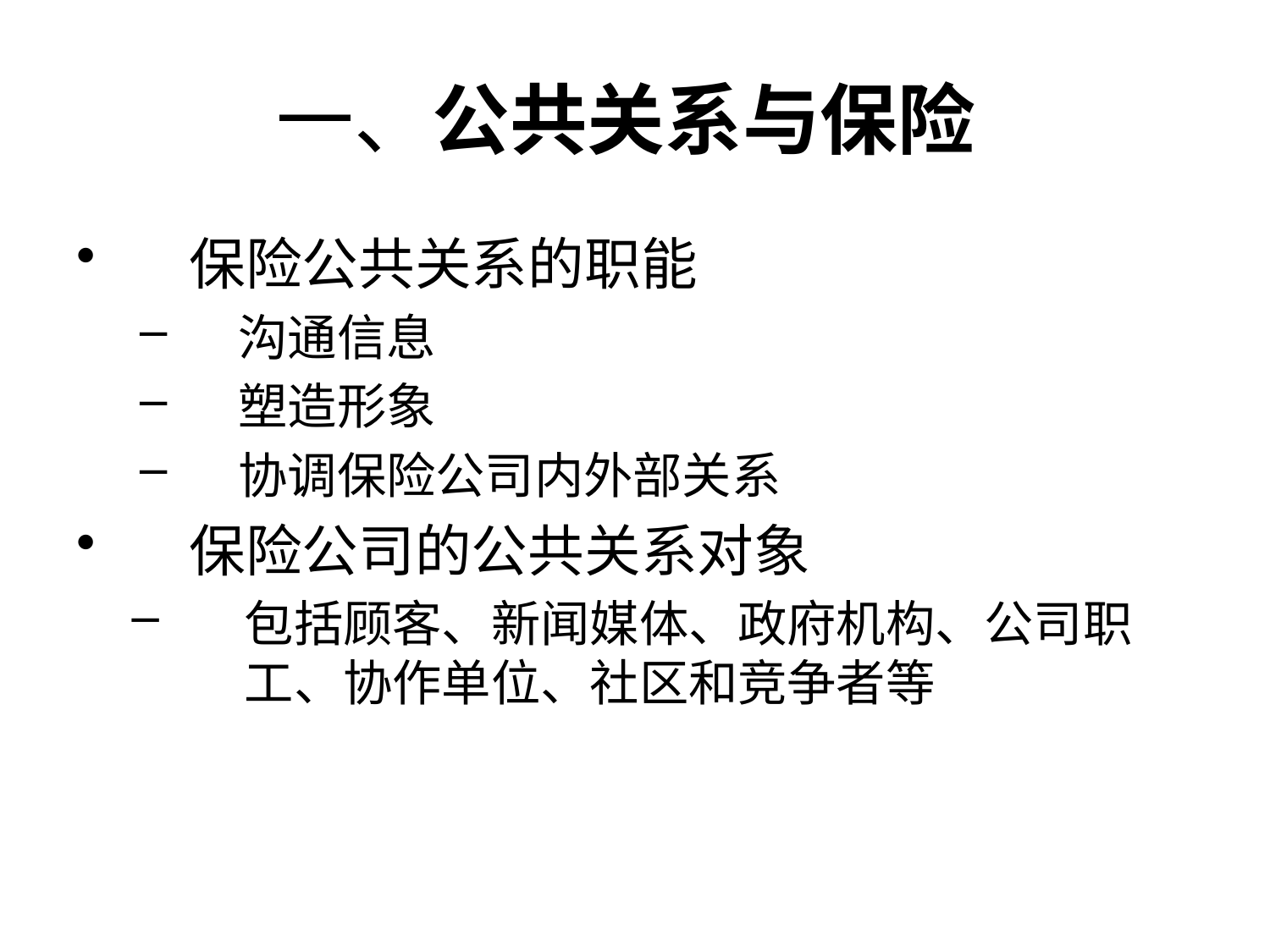

# 一、公共关系与保险
保险公共关系的职能
沟通信息
塑造形象
协调保险公司内外部关系
保险公司的公共关系对象
包括顾客、新闻媒体、政府机构、公司职工、协作单位、社区和竞争者等